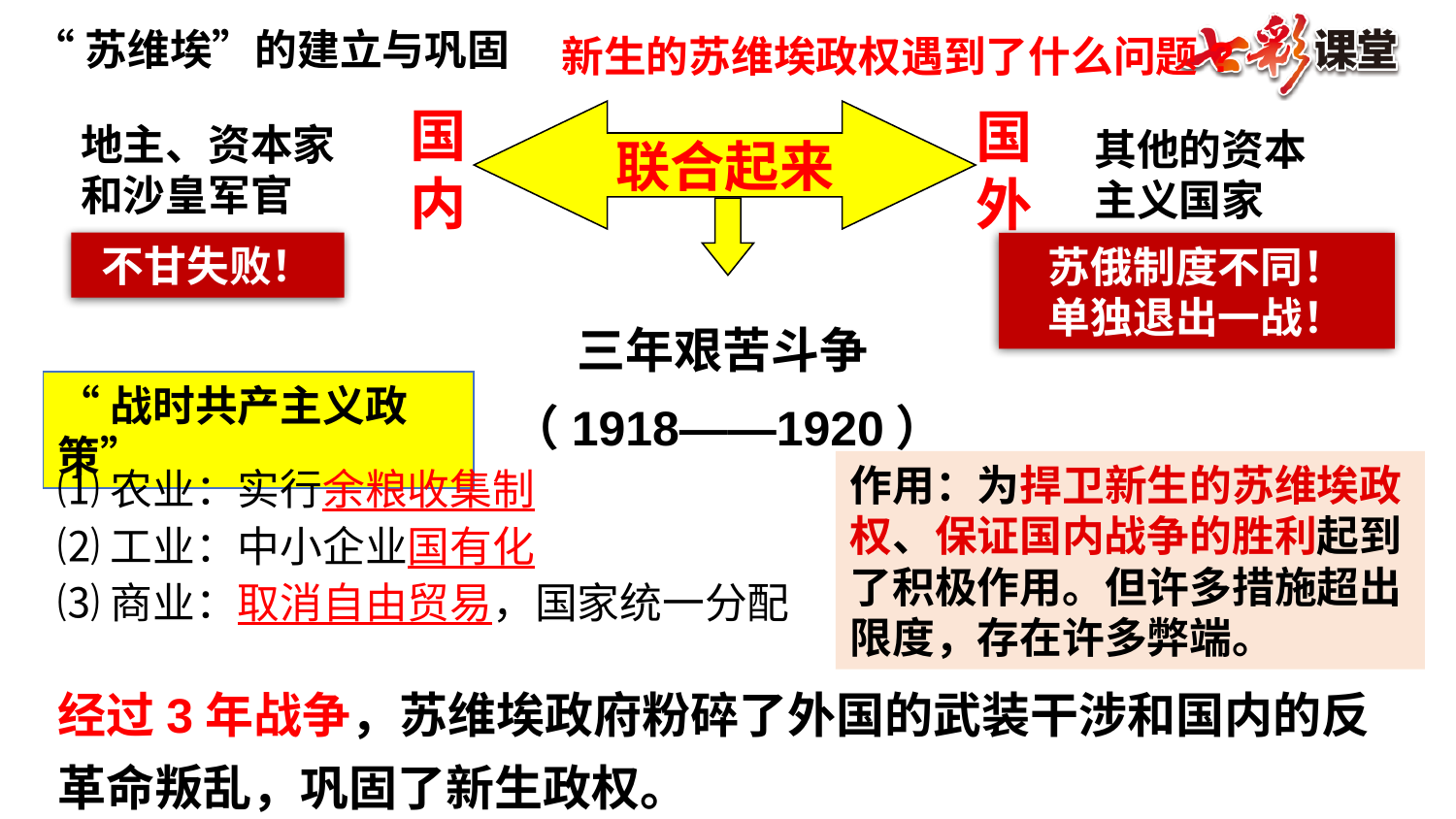

“苏维埃”的建立与巩固
 新生的苏维埃政权遇到了什么问题?
国内
国外
联合起来
地主、资本家和沙皇军官
其他的资本主义国家

苏俄制度不同！
单独退出一战！
不甘失败！
三年艰苦斗争
（1918——1920）

“战时共产主义政策”
作用：为捍卫新生的苏维埃政权、保证国内战争的胜利起到了积极作用。但许多措施超出限度，存在许多弊端。
⑴农业：实行余粮收集制
⑵工业：中小企业国有化
⑶商业：取消自由贸易，国家统一分配
经过3年战争，苏维埃政府粉碎了外国的武装干涉和国内的反革命叛乱，巩固了新生政权。